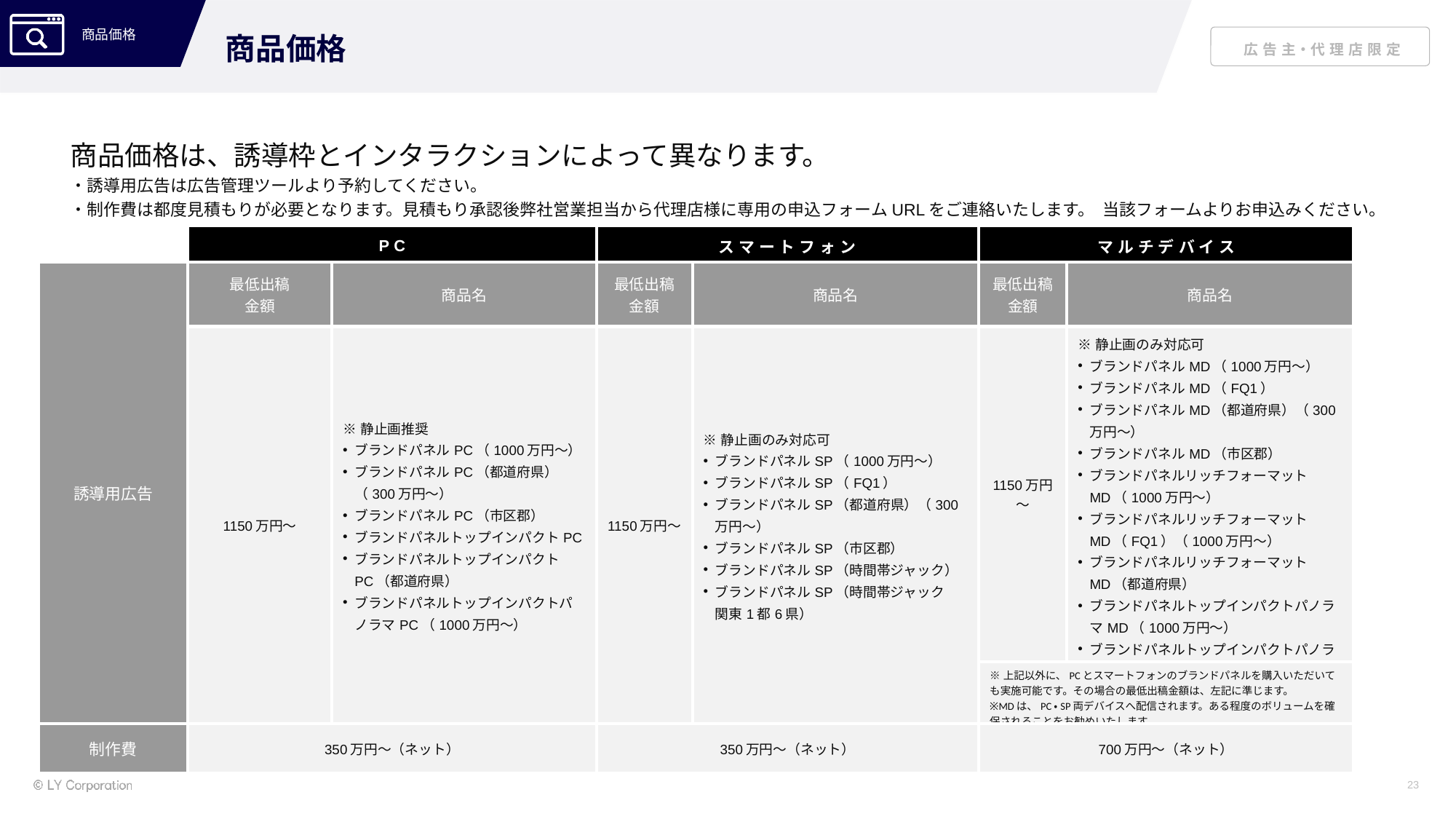

商品価格
商品価格は、誘導枠とインタラクションによって異なります。
・誘導用広告は広告管理ツールより予約してください。
・制作費は都度見積もりが必要となります。見積もり承認後弊社営業担当から代理店様に専用の申込フォームURLをご連絡いたします。  当該フォームよりお申込みください。
|  | PC |  | スマートフォン |  | マルチデバイス |  |
| --- | --- | --- | --- | --- | --- | --- |
| 誘導用広告 | 最低出稿 金額 | 商品名 | 最低出稿 金額 | 商品名 | 最低出稿 金額 | 商品名 |
|  | 1150万円～ | ※静止画推奨 ブランドパネルPC（1000万円～） ブランドパネルPC（都道府県）（300万円～） ブランドパネルPC（市区郡） ブランドパネルトップインパクトPC ブランドパネルトップインパクトPC（都道府県） ブランドパネルトップインパクトパノラマPC（1000万円～） | 1150万円～ | ※静止画のみ対応可 ブランドパネルSP（1000万円～） ブランドパネルSP（FQ1） ブランドパネルSP（都道府県）（300万円～） ブランドパネルSP（市区郡） ブランドパネルSP（時間帯ジャック） ブランドパネルSP（時間帯ジャック　関東1都6県） | 1150万円～ | ※静止画のみ対応可 ブランドパネルMD（1000万円～） ブランドパネルMD（FQ1） ブランドパネルMD（都道府県）（300万円～） ブランドパネルMD（市区郡） ブランドパネルリッチフォーマットMD（1000万円～） ブランドパネルリッチフォーマットMD（FQ1）（1000万円～） ブランドパネルリッチフォーマットMD（都道府県） ブランドパネルトップインパクトパノラマMD（1000万円～） ブランドパネルトップインパクトパノラマMD（FQ1）（1000万円～） ブランドパネルトップインパクトパノラマMD（都道府県） |
|  |  |  |  |  | ※上記以外に、PCとスマートフォンのブランドパネルを購入いただいても実施可能です。その場合の最低出稿金額は、左記に準じます。 ※MDは、PC・SP両デバイスへ配信されます。ある程度のボリュームを確保されることをお勧めいたします。 |  |
| 制作費 | 350万円～（ネット） |  | 350万円～（ネット） |  | 700万円～（ネット） |  |